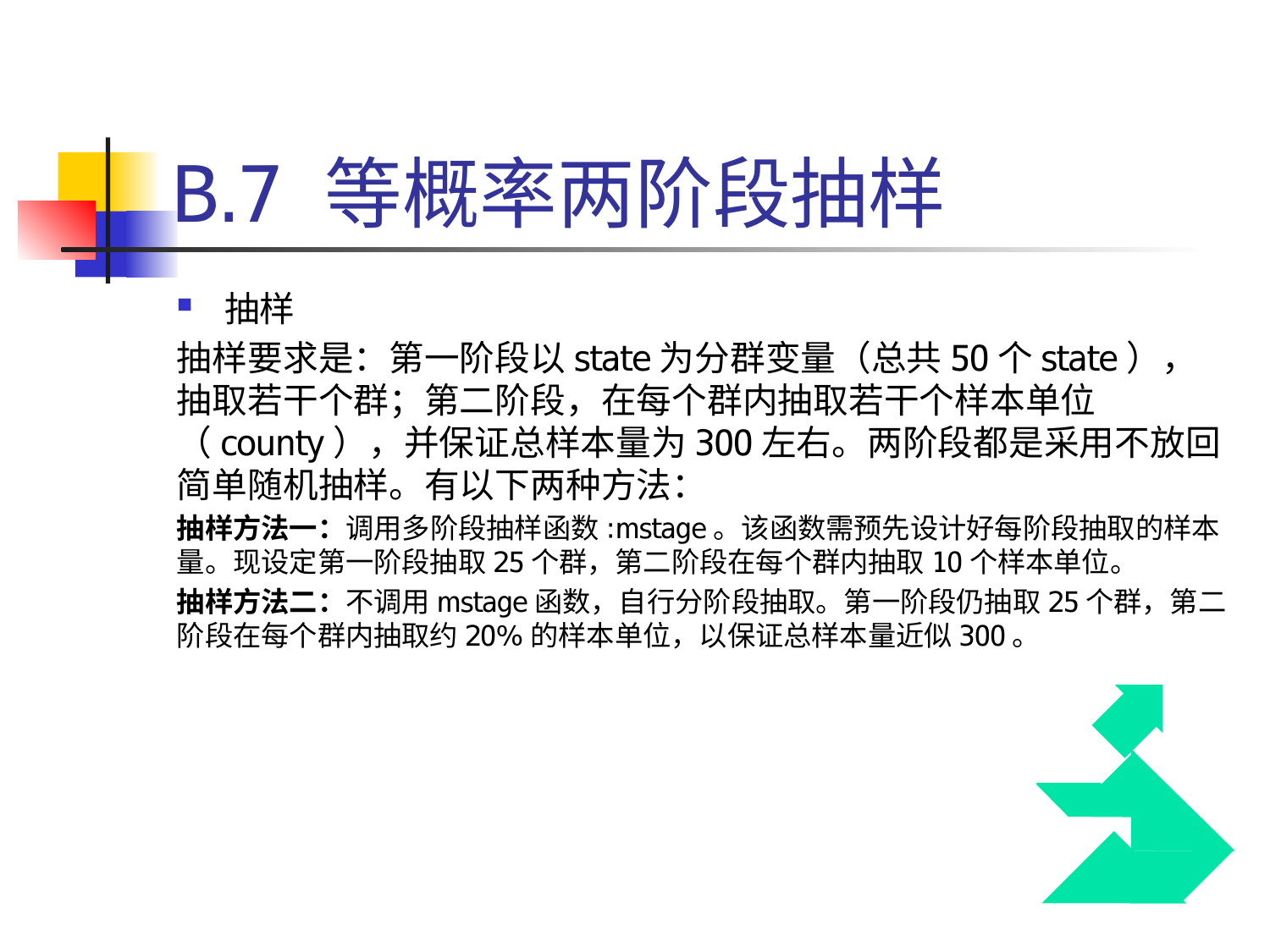

# B.7 等概率两阶段抽样
抽样
抽样要求是：第一阶段以state为分群变量（总共50个state），抽取若干个群；第二阶段，在每个群内抽取若干个样本单位（county），并保证总样本量为300左右。两阶段都是采用不放回简单随机抽样。有以下两种方法：
抽样方法一：调用多阶段抽样函数:mstage。该函数需预先设计好每阶段抽取的样本量。现设定第一阶段抽取25个群，第二阶段在每个群内抽取10个样本单位。
抽样方法二：不调用mstage函数，自行分阶段抽取。第一阶段仍抽取25个群，第二阶段在每个群内抽取约20%的样本单位，以保证总样本量近似300。